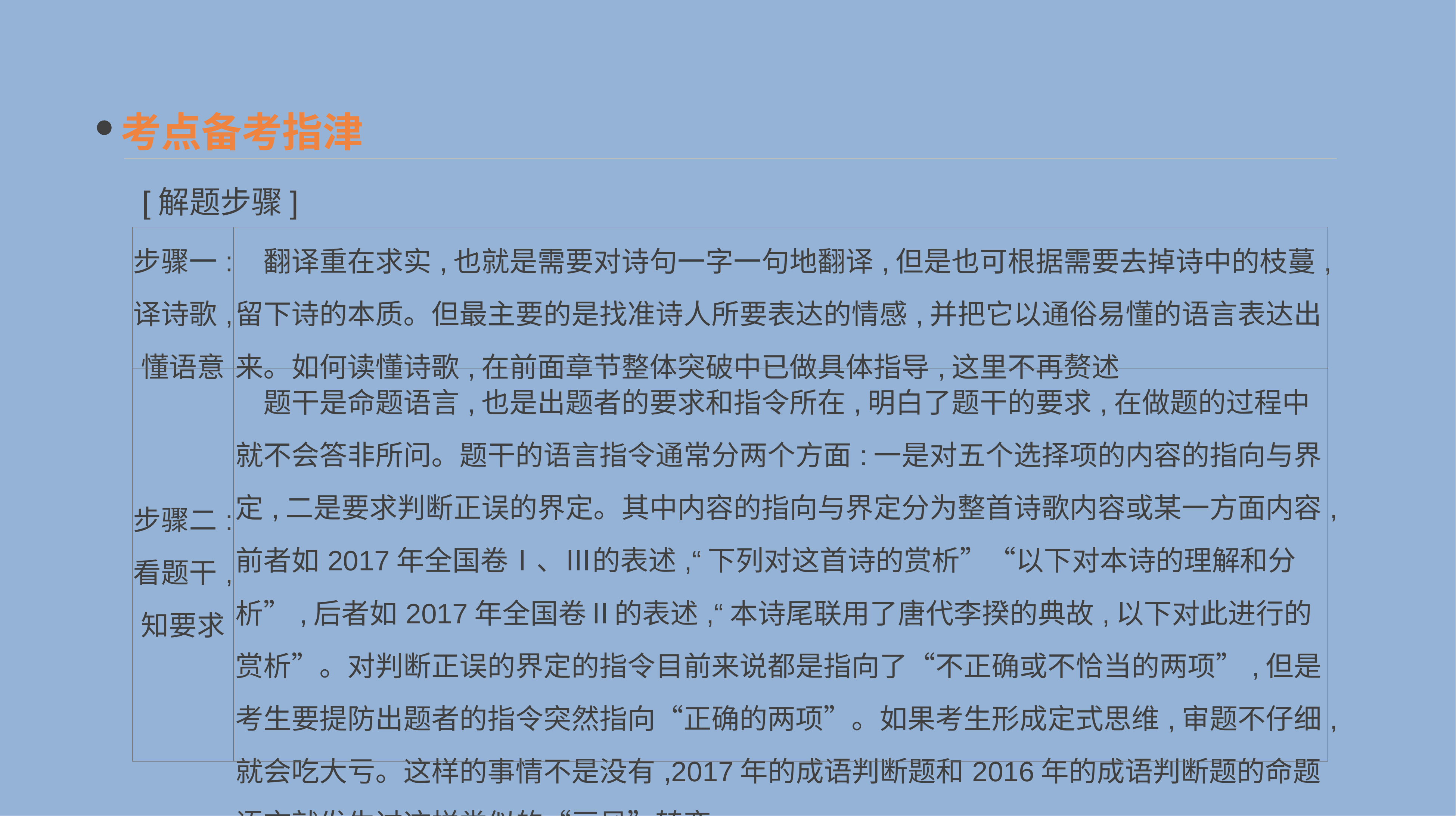

考点备考指津

 [解题步骤]
| 步骤一: 译诗歌, 懂语意 | 翻译重在求实,也就是需要对诗句一字一句地翻译,但是也可根据需要去掉诗中的枝蔓,留下诗的本质。但最主要的是找准诗人所要表达的情感,并把它以通俗易懂的语言表达出来。如何读懂诗歌,在前面章节整体突破中已做具体指导,这里不再赘述 |
| --- | --- |
| 步骤二: 看题干, 知要求 | 题干是命题语言,也是出题者的要求和指令所在,明白了题干的要求,在做题的过程中就不会答非所问。题干的语言指令通常分两个方面:一是对五个选择项的内容的指向与界定,二是要求判断正误的界定。其中内容的指向与界定分为整首诗歌内容或某一方面内容,前者如2017年全国卷Ⅰ、Ⅲ的表述,“下列对这首诗的赏析”“以下对本诗的理解和分析”,后者如2017年全国卷Ⅱ的表述,“本诗尾联用了唐代李揆的典故,以下对此进行的赏析”。对判断正误的界定的指令目前来说都是指向了“不正确或不恰当的两项”,但是考生要提防出题者的指令突然指向“正确的两项”。如果考生形成定式思维,审题不仔细,就会吃大亏。这样的事情不是没有,2017年的成语判断题和2016年的成语判断题的命题语言就发生过这样类似的“画风”转变 |